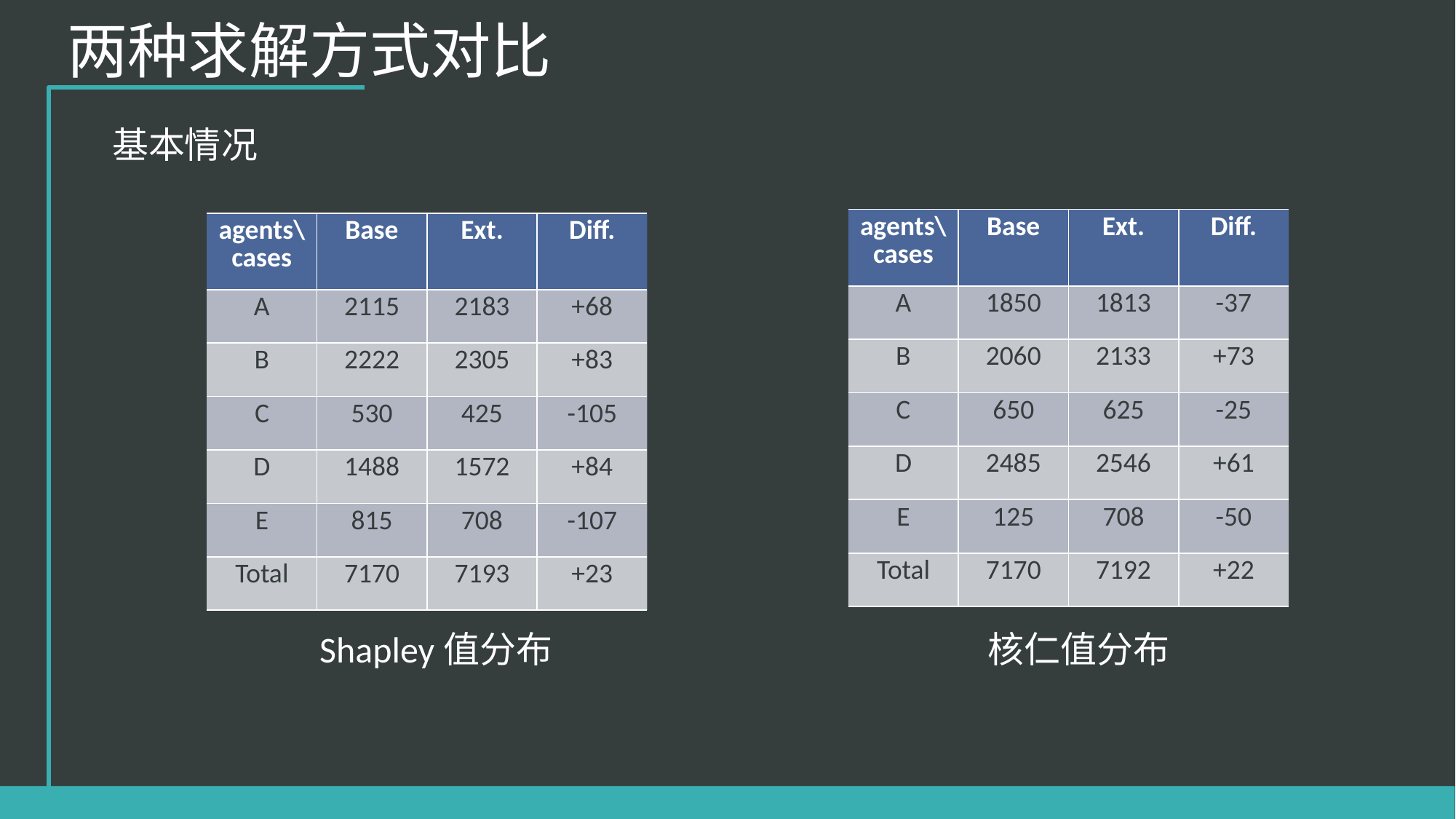

两种求解方式对比

基本情况
| agents\cases | Base | Ext. | Diff. |
| --- | --- | --- | --- |
| A | 1850 | 1813 | -37 |
| B | 2060 | 2133 | +73 |
| C | 650 | 625 | -25 |
| D | 2485 | 2546 | +61 |
| E | 125 | 708 | -50 |
| Total | 7170 | 7192 | +22 |
| agents\cases | Base | Ext. | Diff. |
| --- | --- | --- | --- |
| A | 2115 | 2183 | +68 |
| B | 2222 | 2305 | +83 |
| C | 530 | 425 | -105 |
| D | 1488 | 1572 | +84 |
| E | 815 | 708 | -107 |
| Total | 7170 | 7193 | +23 |
核仁值分布
Shapley值分布